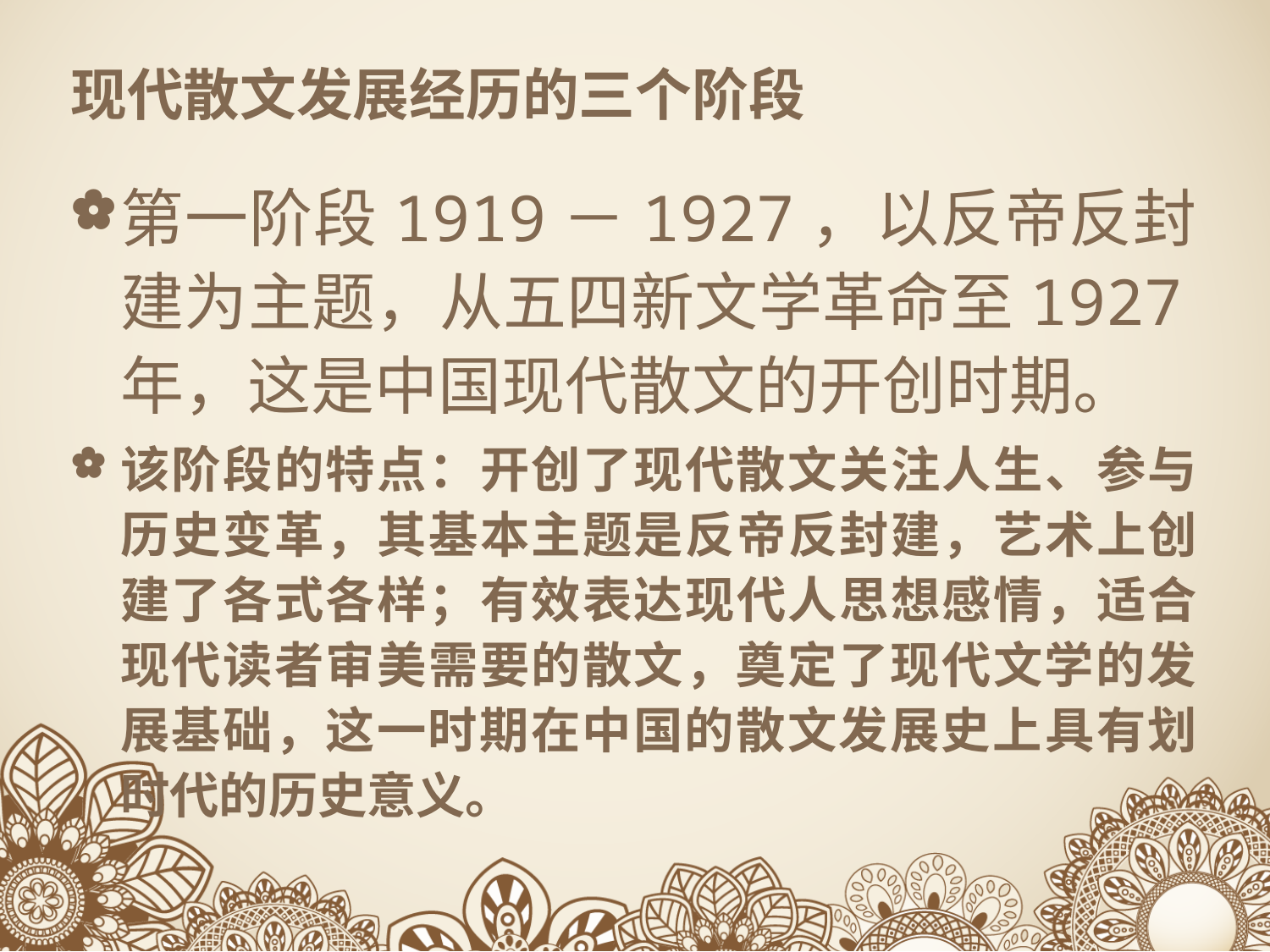

# 现代散文发展经历的三个阶段
第一阶段1919－1927，以反帝反封建为主题，从五四新文学革命至1927年，这是中国现代散文的开创时期。
该阶段的特点：开创了现代散文关注人生、参与历史变革，其基本主题是反帝反封建，艺术上创建了各式各样；有效表达现代人思想感情，适合现代读者审美需要的散文，奠定了现代文学的发展基础，这一时期在中国的散文发展史上具有划时代的历史意义。